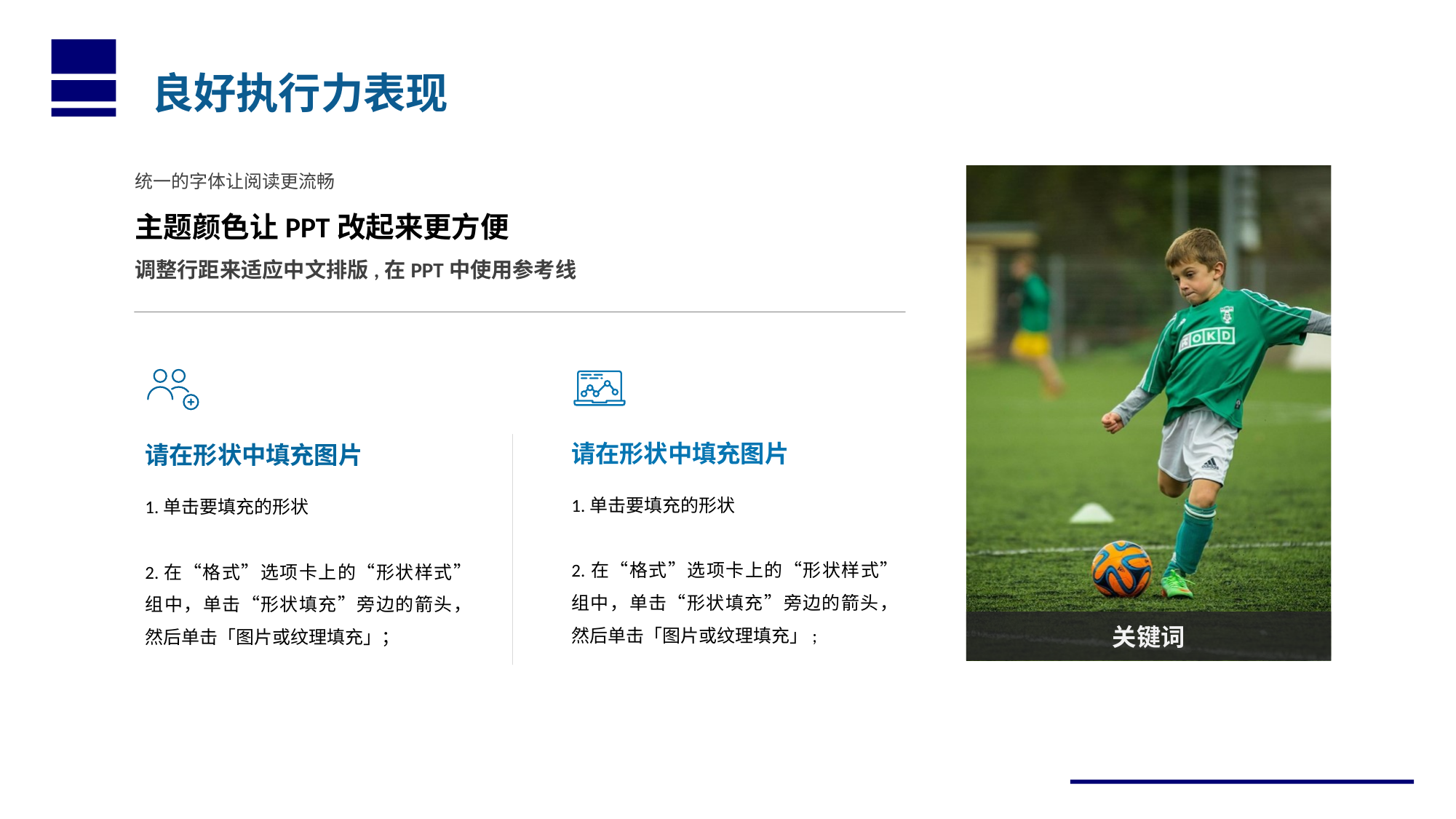

良好执行力表现
统一的字体让阅读更流畅
主题颜色让PPT改起来更方便
调整行距来适应中文排版,在PPT中使用参考线

请在形状中填充图片
1.单击要填充的形状

2.在“格式”选项卡上的“形状样式”组中，单击“形状填充”旁边的箭头，然后单击「图片或纹理填充」；

请在形状中填充图片
1.单击要填充的形状

2.在“格式”选项卡上的“形状样式”组中，单击“形状填充”旁边的箭头，然后单击「图片或纹理填充」;
关键词